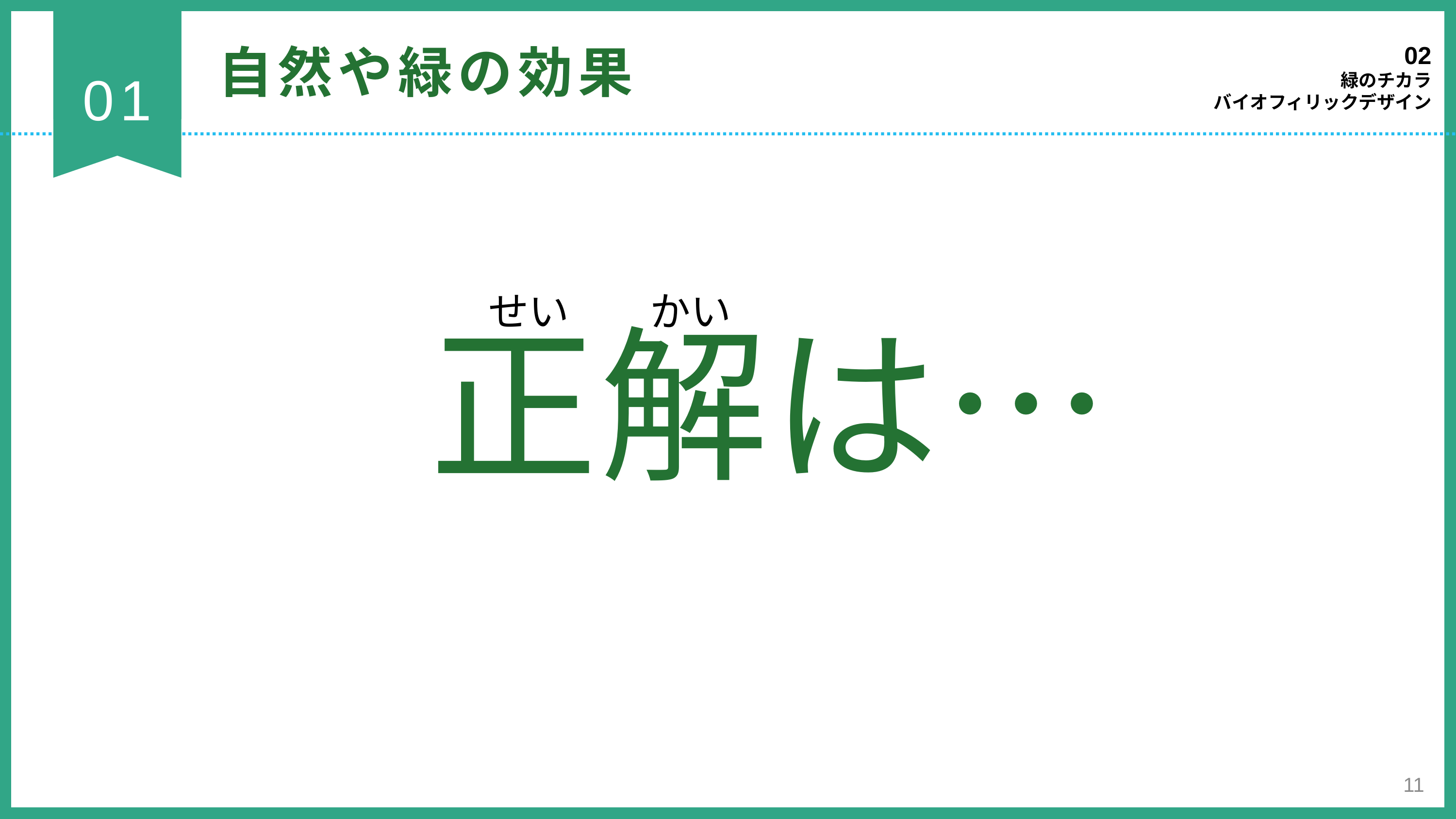

02
緑のチカラ
バイオフィリックデザイン
自然や緑の効果
01

せい　　かい
正解は…
11